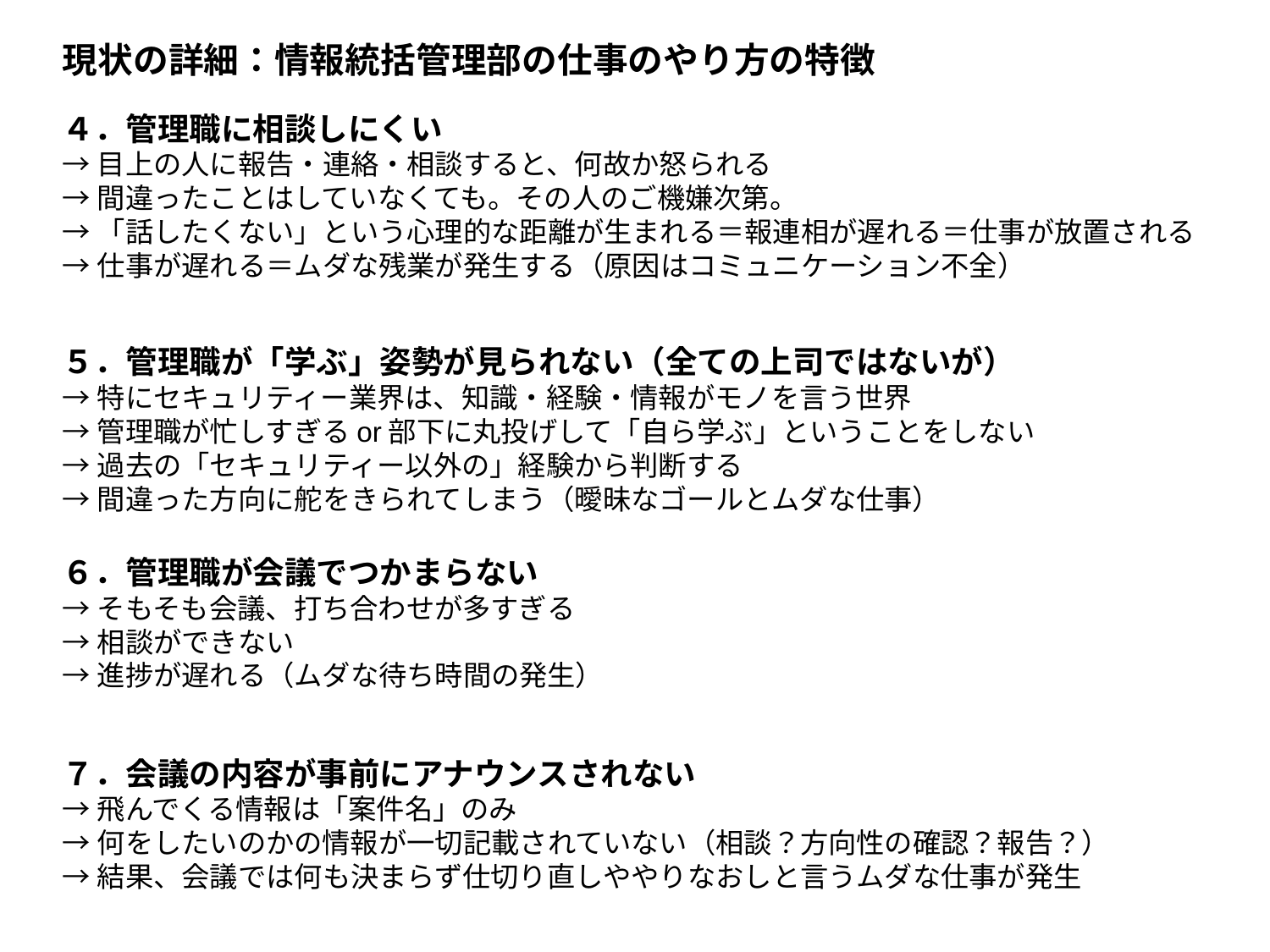

現状の詳細：情報統括管理部の仕事のやり方の特徴
４．管理職に相談しにくい
→目上の人に報告・連絡・相談すると、何故か怒られる
→間違ったことはしていなくても。その人のご機嫌次第。
→「話したくない」という心理的な距離が生まれる＝報連相が遅れる＝仕事が放置される
→仕事が遅れる＝ムダな残業が発生する（原因はコミュニケーション不全）
５．管理職が「学ぶ」姿勢が見られない（全ての上司ではないが）
→特にセキュリティー業界は、知識・経験・情報がモノを言う世界
→管理職が忙しすぎるor部下に丸投げして「自ら学ぶ」ということをしない
→過去の「セキュリティー以外の」経験から判断する
→間違った方向に舵をきられてしまう（曖昧なゴールとムダな仕事）
６．管理職が会議でつかまらない
→そもそも会議、打ち合わせが多すぎる
→相談ができない
→進捗が遅れる（ムダな待ち時間の発生）
７．会議の内容が事前にアナウンスされない
→飛んでくる情報は「案件名」のみ
→何をしたいのかの情報が一切記載されていない（相談？方向性の確認？報告？）
→結果、会議では何も決まらず仕切り直しややりなおしと言うムダな仕事が発生